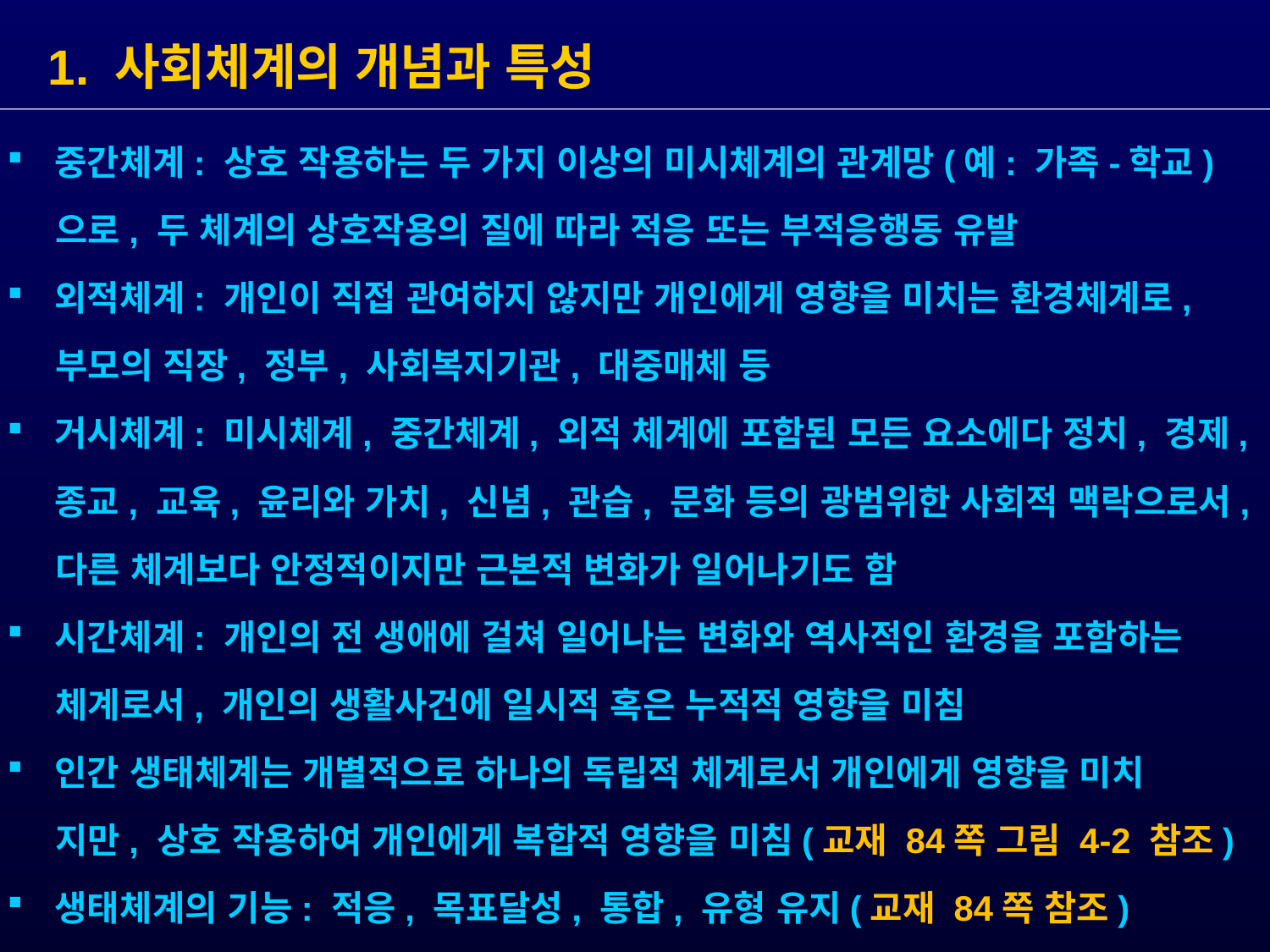

1. 사회체계의 개념과 특성

중간체계: 상호 작용하는 두 가지 이상의 미시체계의 관계망(예: 가족-학교)
    으로, 두 체계의 상호작용의 질에 따라 적응 또는 부적응행동 유발
외적체계: 개인이 직접 관여하지 않지만 개인에게 영향을 미치는 환경체계로,
    부모의 직장, 정부, 사회복지기관, 대중매체 등
거시체계: 미시체계, 중간체계, 외적 체계에 포함된 모든 요소에다 정치, 경제, 종교, 교육, 윤리와 가치, 신념, 관습, 문화 등의 광범위한 사회적 맥락으로서,
    다른 체계보다 안정적이지만 근본적 변화가 일어나기도 함
시간체계: 개인의 전 생애에 걸쳐 일어나는 변화와 역사적인 환경을 포함하는
    체계로서, 개인의 생활사건에 일시적 혹은 누적적 영향을 미침
인간 생태체계는 개별적으로 하나의 독립적 체계로서 개인에게 영향을 미치
    지만, 상호 작용하여 개인에게 복합적 영향을 미침(교재 84쪽 그림 4-2 참조)
생태체계의 기능: 적응, 목표달성, 통합, 유형 유지(교재 84쪽 참조)